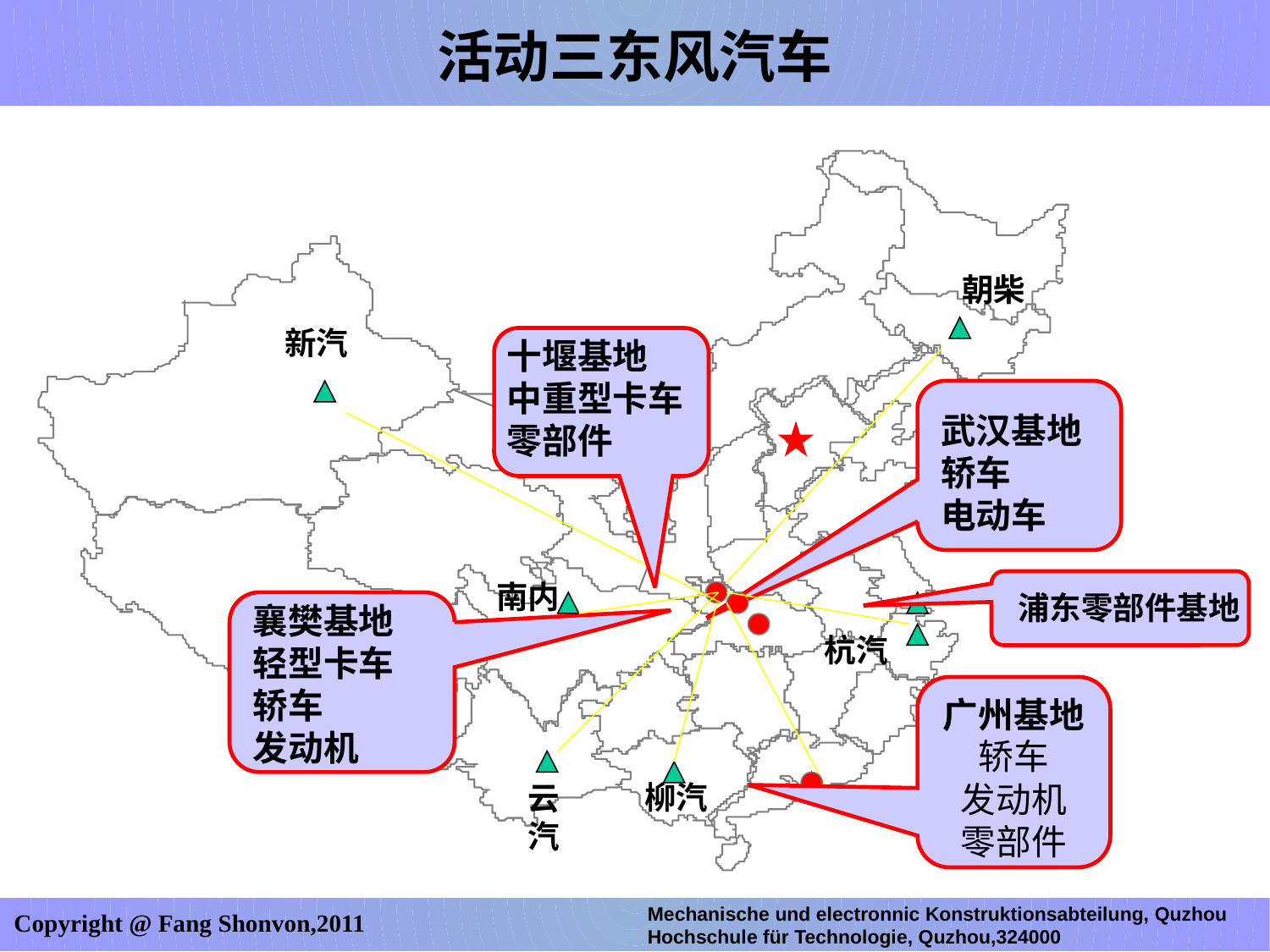

活动三东风汽车

●

朝柴

新汽

十堰基地
中重型卡车
零部件

武汉基地
轿车
电动车

南内

浦东零部件基地

襄樊基地
轻型卡车
轿车
发动机

杭汽

广州基地
轿车
发动机
零部件

柳汽
云汽

Mechanische und electronnic Konstruktionsabteilung, Quzhou Hochschule für Technologie, Quzhou,324000

Copyright @ Fang Shonvon,2011